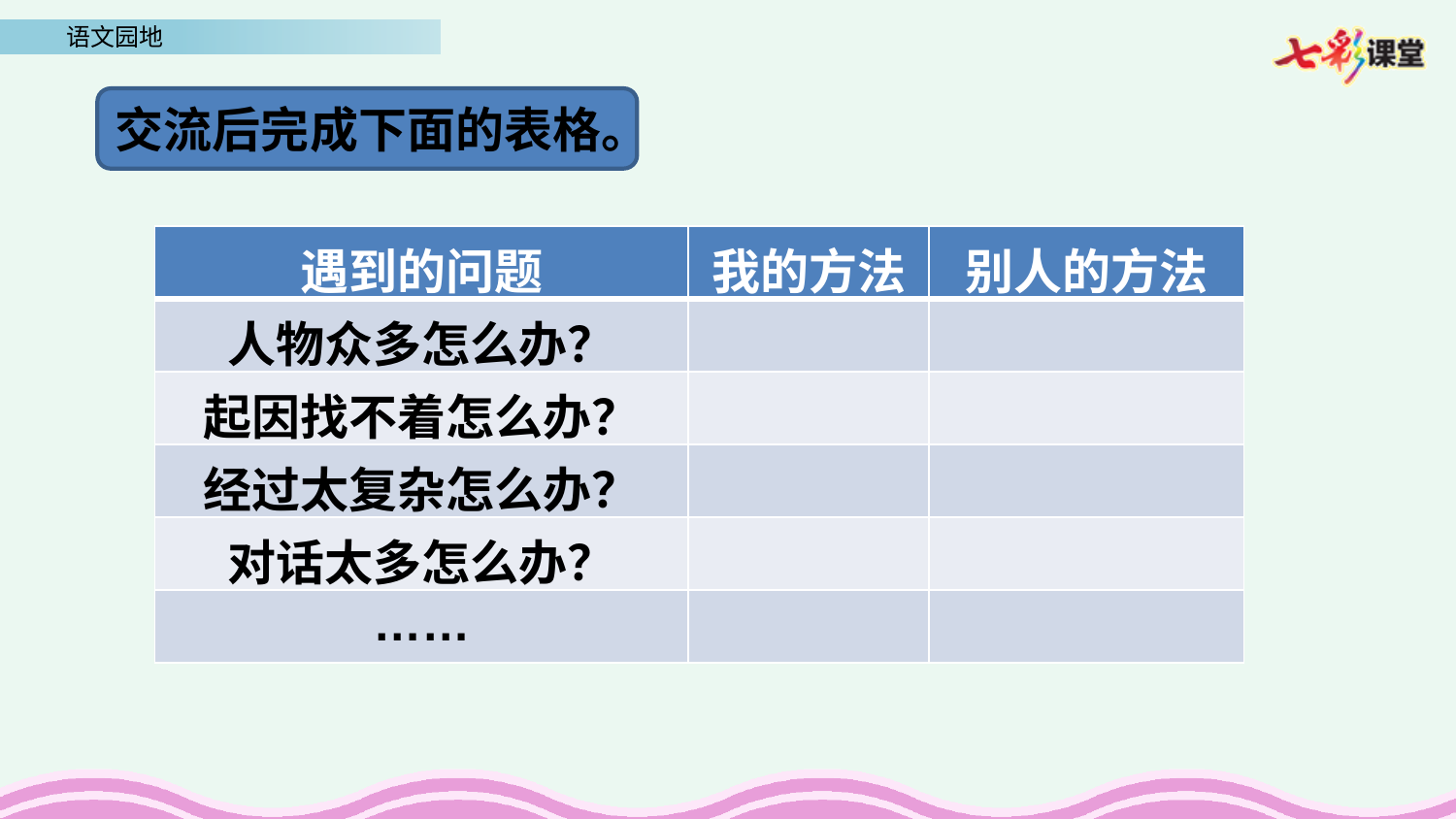

交流后完成下面的表格。
| 遇到的问题 | 我的方法 | 别人的方法 |
| --- | --- | --- |
| 人物众多怎么办？ |  |  |
| 起因找不着怎么办？ |  |  |
| 经过太复杂怎么办？ |  |  |
| 对话太多怎么办？ |  |  |
| …… |  |  |